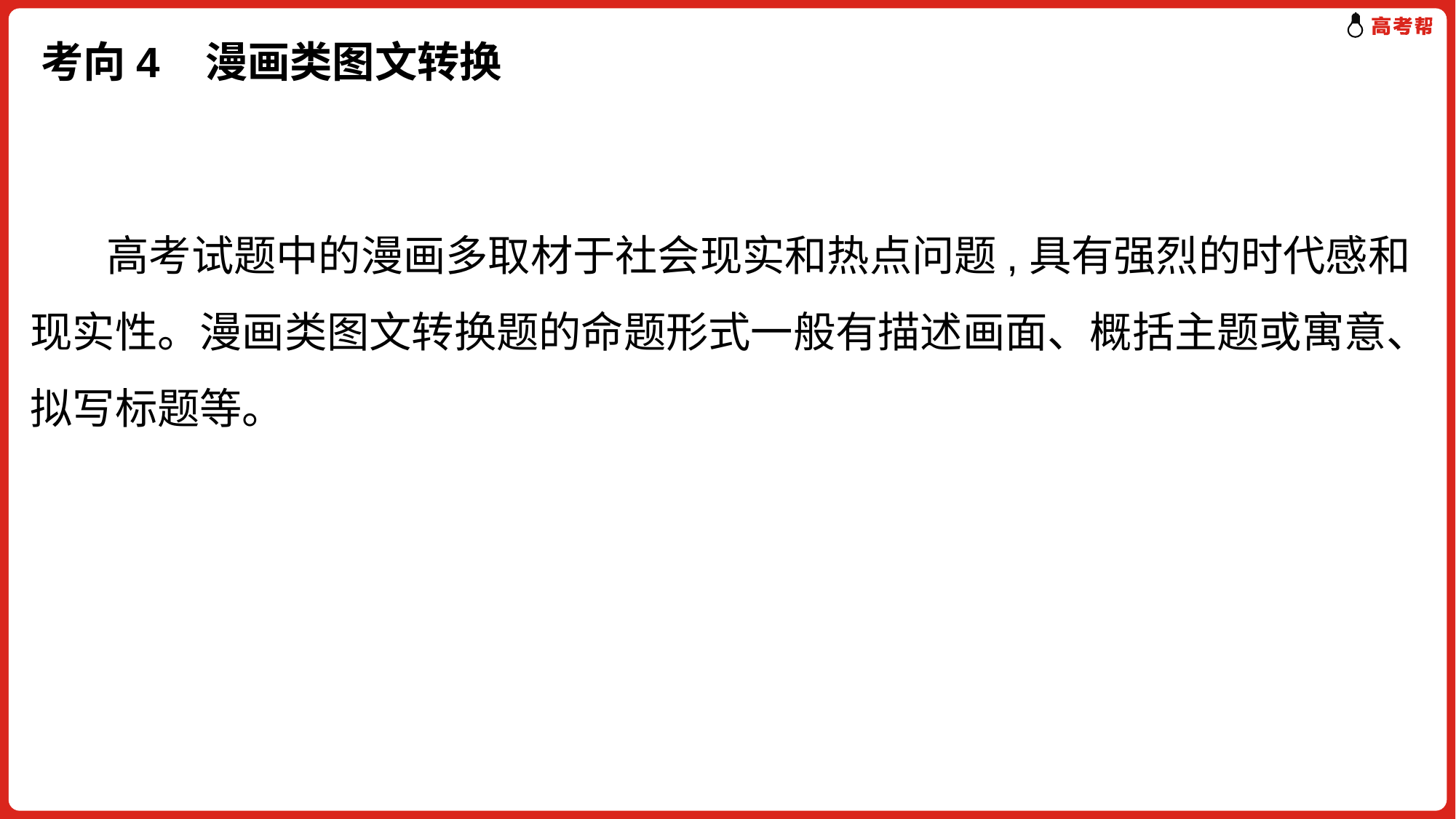

# 考向4   漫画类图文转换
       高考试题中的漫画多取材于社会现实和热点问题,具有强烈的时代感和现实性。漫画类图文转换题的命题形式一般有描述画面、概括主题或寓意、拟写标题等。